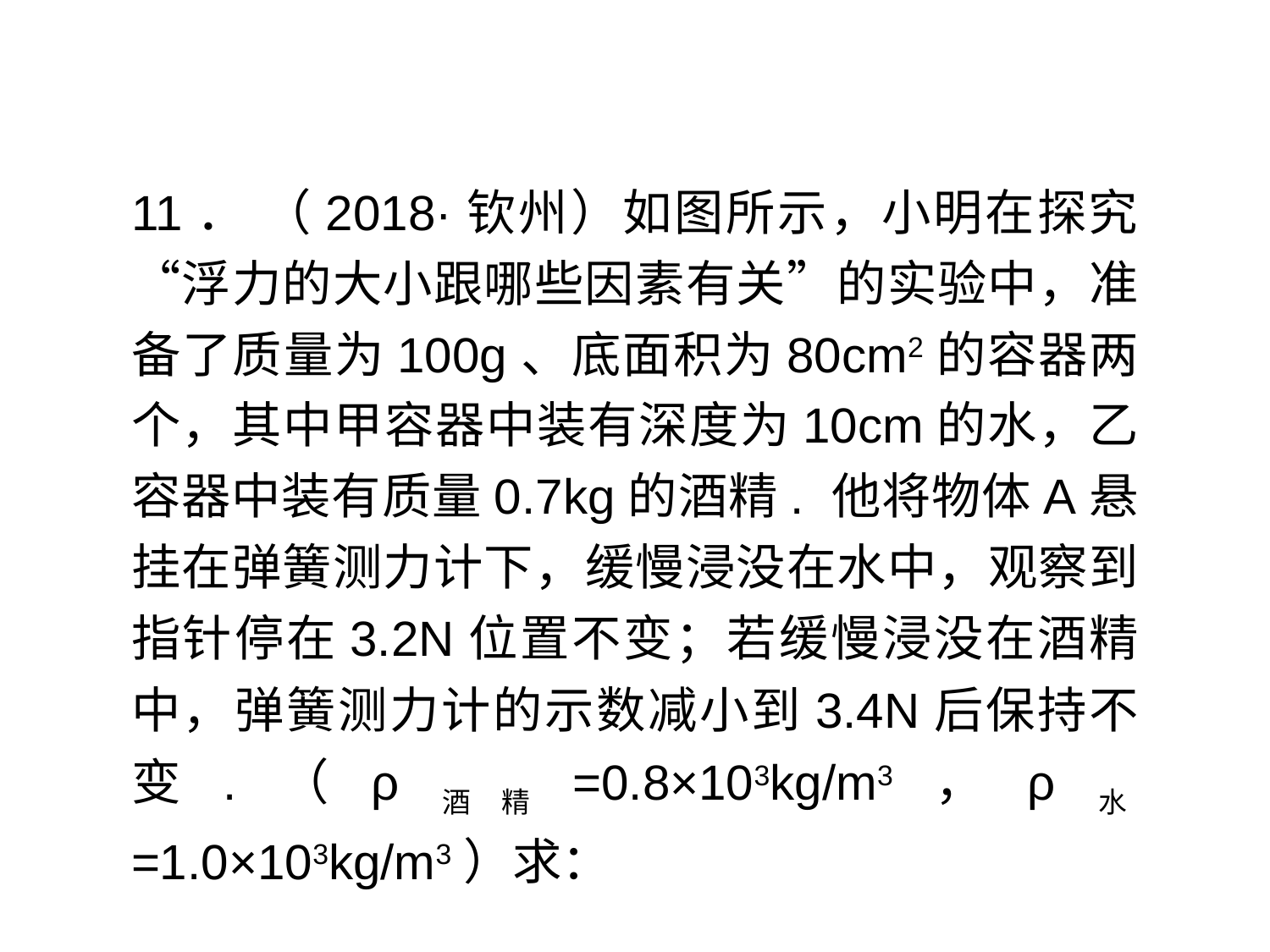

11． （2018·钦州）如图所示，小明在探究“浮力的大小跟哪些因素有关”的实验中，准备了质量为100g、底面积为80cm2的容器两个，其中甲容器中装有深度为10cm的水，乙容器中装有质量0.7kg的酒精. 他将物体A悬挂在弹簧测力计下，缓慢浸没在水中，观察到指针停在3.2N位置不变；若缓慢浸没在酒精中，弹簧测力计的示数减小到3.4N后保持不变.（ρ酒精=0.8×103kg/m3，ρ水=1.0×103kg/m3）求：